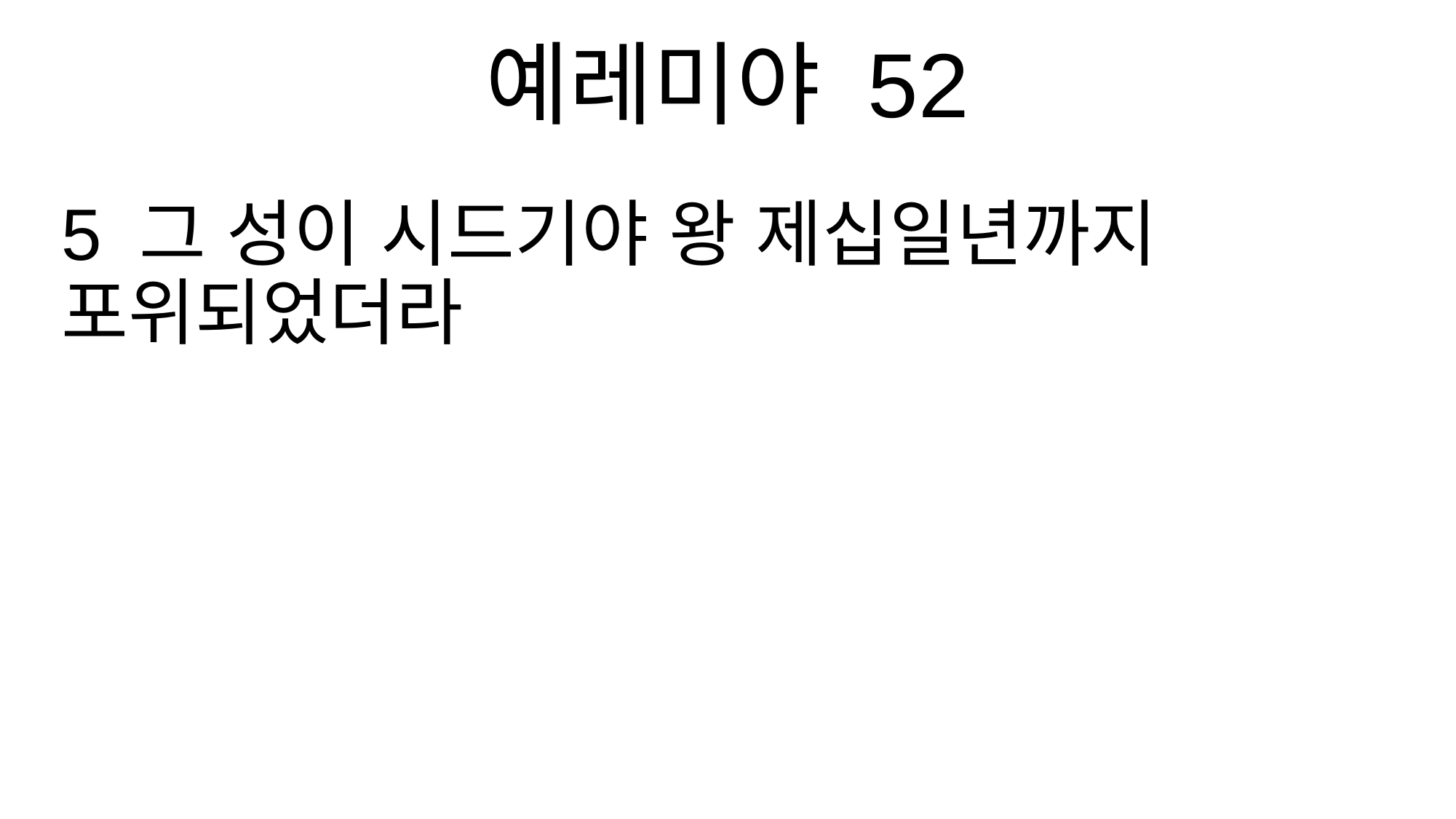

예레미야 52
5 그 성이 시드기야 왕 제십일년까지 포위되었더라